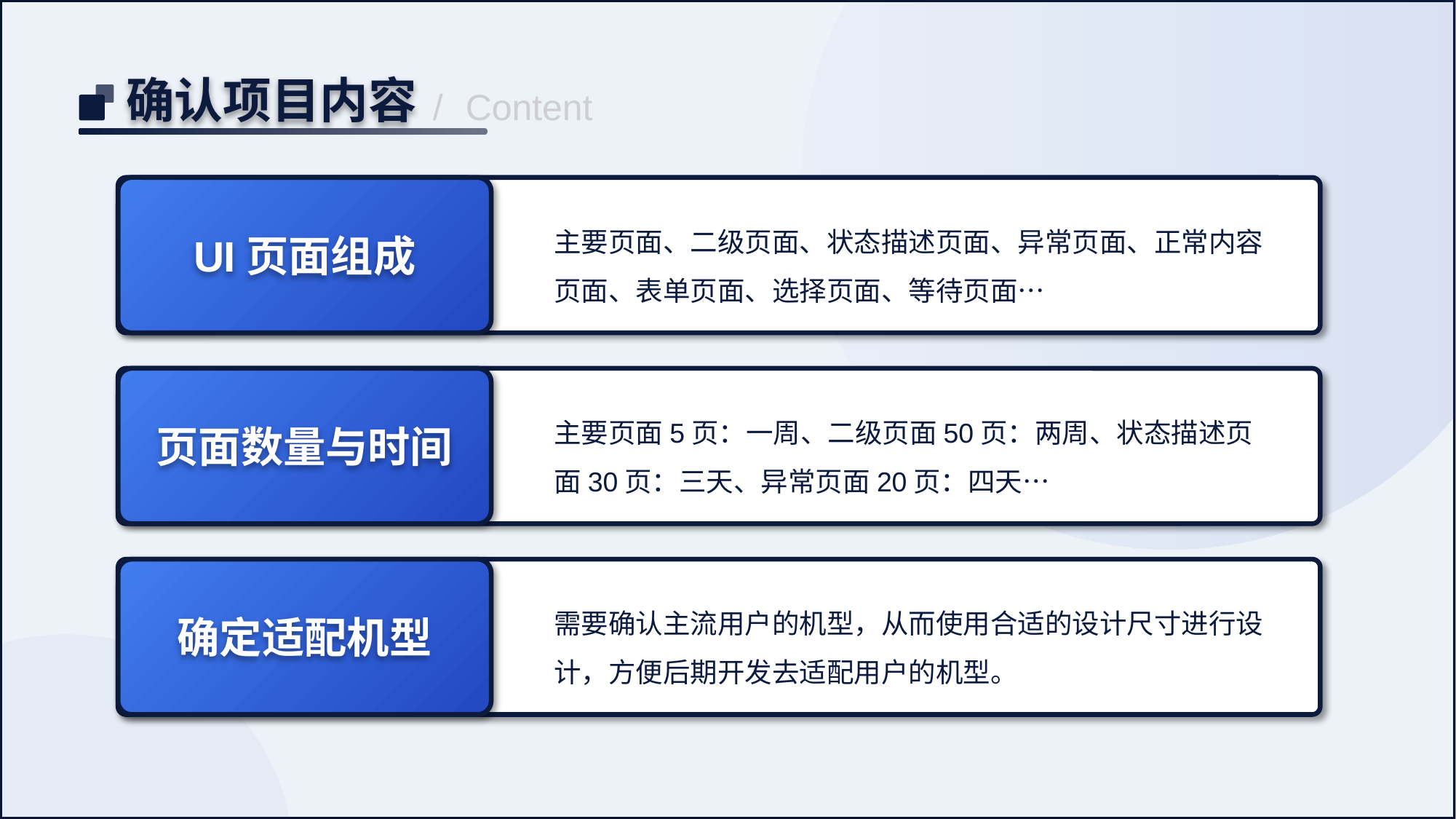

确认项目内容
/
Content

UI页面组成

主要页面、二级页面、状态描述页面、异常页面、正常内容页面、表单页面、选择页面、等待页面…

页面数量与时间

主要页面5页：一周、二级页面50页：两周、状态描述页面30页：三天、异常页面20页：四天…

确定适配机型

需要确认主流用户的机型，从而使用合适的设计尺寸进行设计，方便后期开发去适配用户的机型。